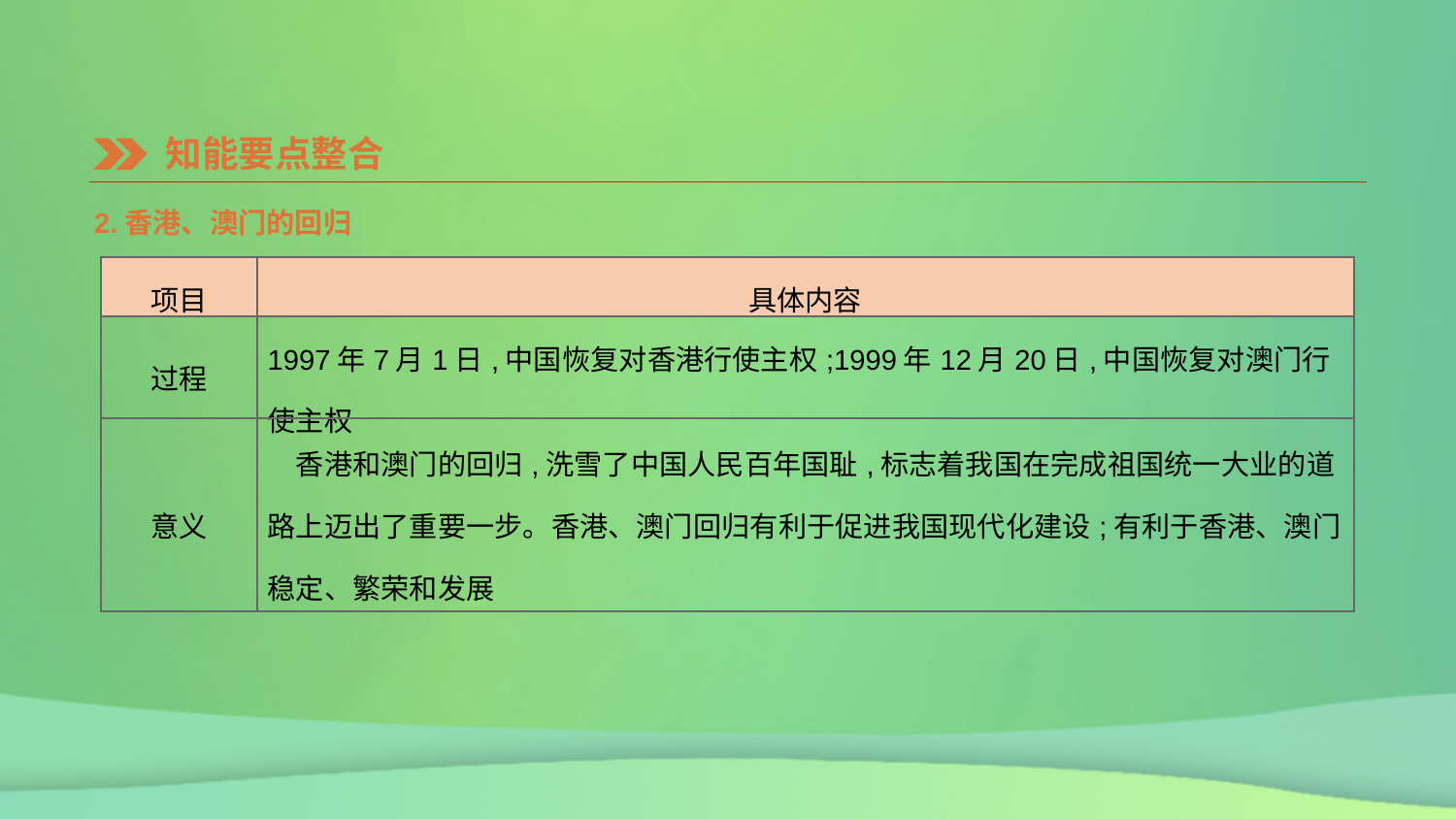

知能要点整合

2.香港、澳门的回归
| 项目 | 具体内容 |
| --- | --- |
| 过程 | 1997年7月1日,中国恢复对香港行使主权;1999年12月20日,中国恢复对澳门行使主权 |
| 意义 | 香港和澳门的回归,洗雪了中国人民百年国耻,标志着我国在完成祖国统一大业的道路上迈出了重要一步。香港、澳门回归有利于促进我国现代化建设;有利于香港、澳门稳定、繁荣和发展 |